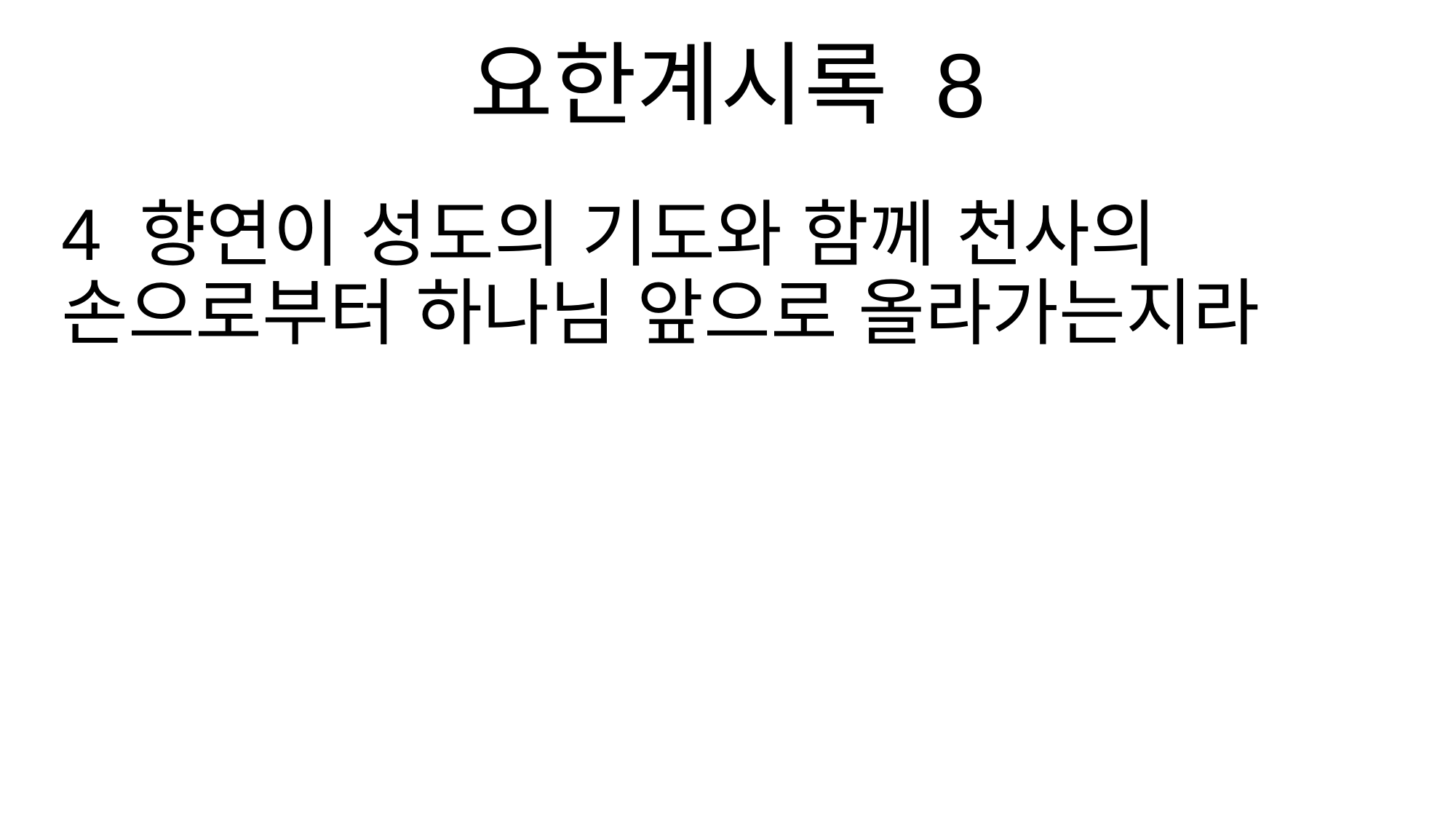

요한계시록 8
4 향연이 성도의 기도와 함께 천사의 손으로부터 하나님 앞으로 올라가는지라